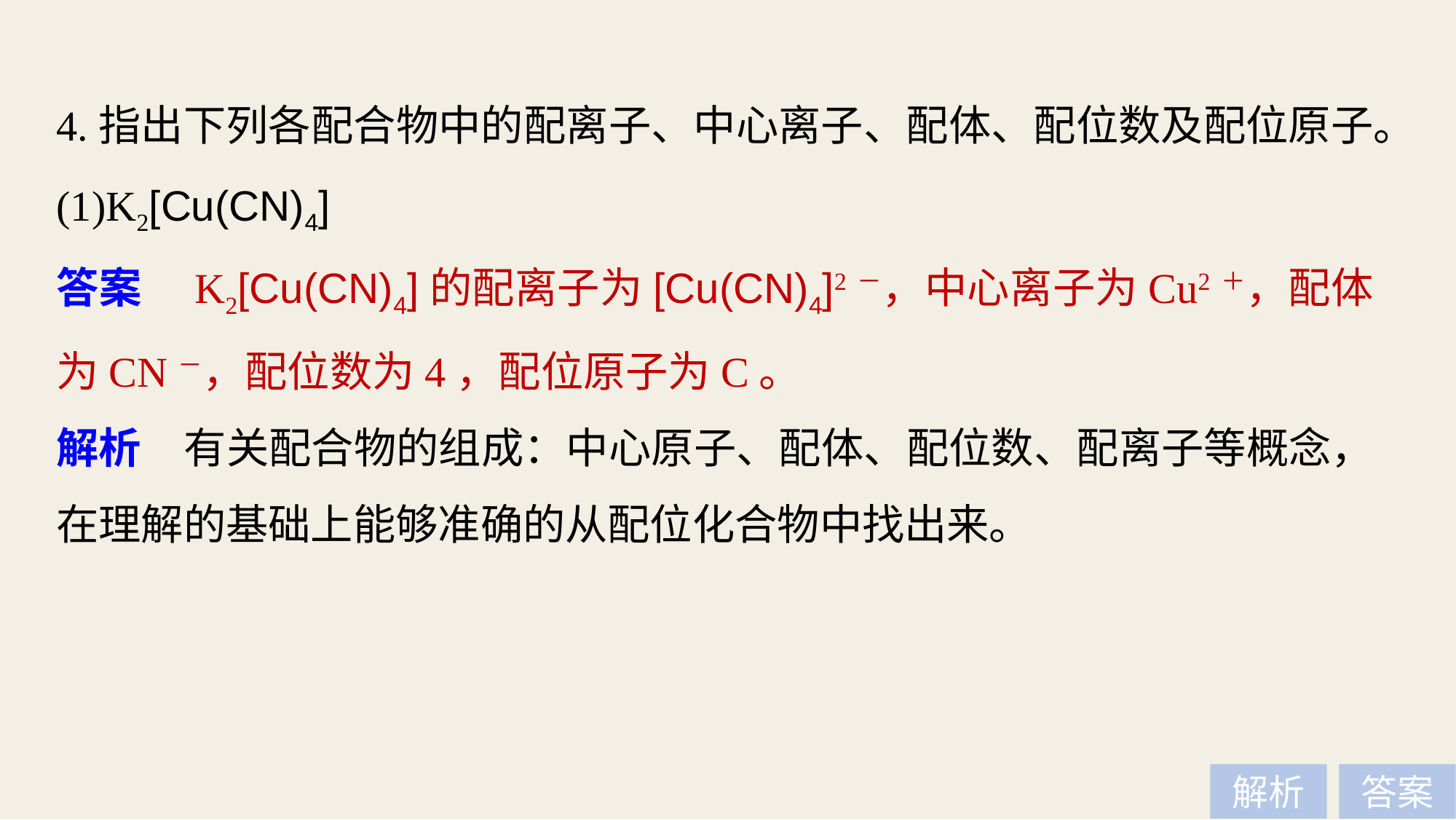

4.指出下列各配合物中的配离子、中心离子、配体、配位数及配位原子。
(1)K2[Cu(CN)4]
答案　K2[Cu(CN)4]的配离子为[Cu(CN)4]2－，中心离子为Cu2＋，配体为CN－，配位数为4，配位原子为C。
解析　有关配合物的组成：中心原子、配体、配位数、配离子等概念，在理解的基础上能够准确的从配位化合物中找出来。
解析
答案